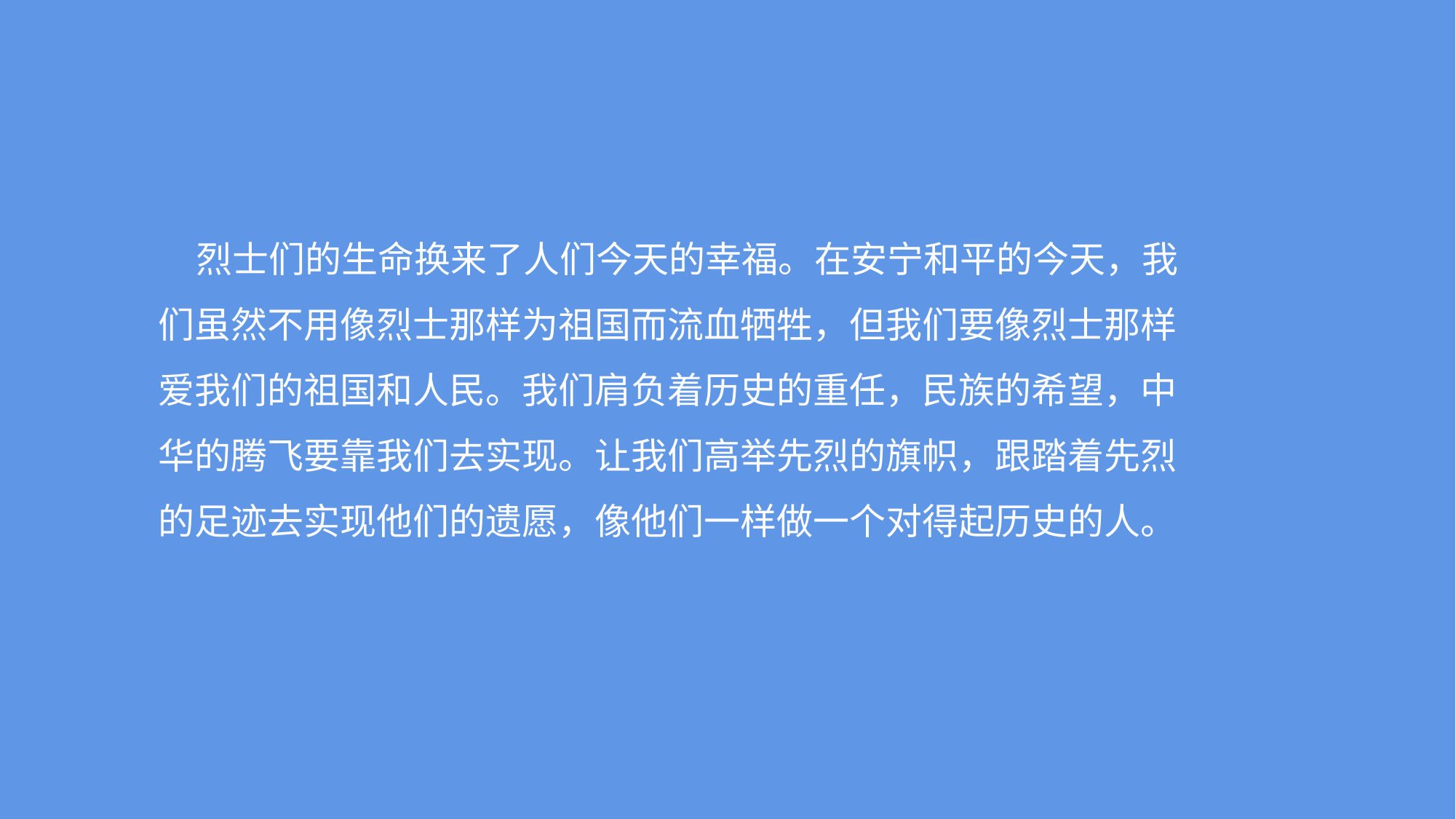

烈士们的生命换来了人们今天的幸福。在安宁和平的今天，我们虽然不用像烈士那样为祖国而流血牺牲，但我们要像烈士那样爱我们的祖国和人民。我们肩负着历史的重任，民族的希望，中华的腾飞要靠我们去实现。让我们高举先烈的旗帜，跟踏着先烈的足迹去实现他们的遗愿，像他们一样做一个对得起历史的人。